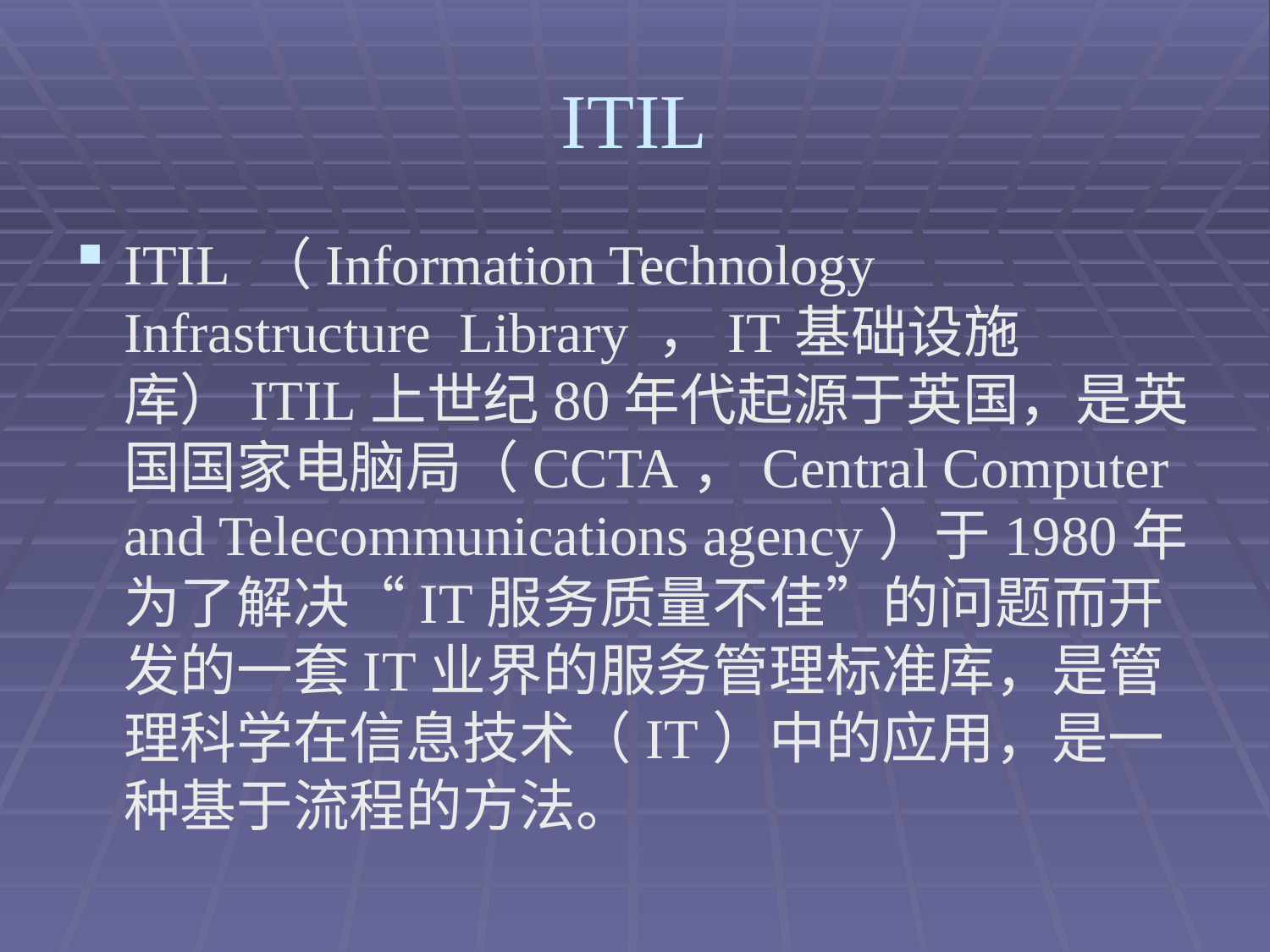

# ITIL
ITIL （Information Technology Infrastructure  Library ，IT基础设施库）ITIL上世纪80年代起源于英国，是英国国家电脑局（CCTA，Central Computer and Telecommunications agency）于1980年为了解决“IT服务质量不佳”的问题而开发的一套IT业界的服务管理标准库，是管理科学在信息技术（IT）中的应用，是一种基于流程的方法。